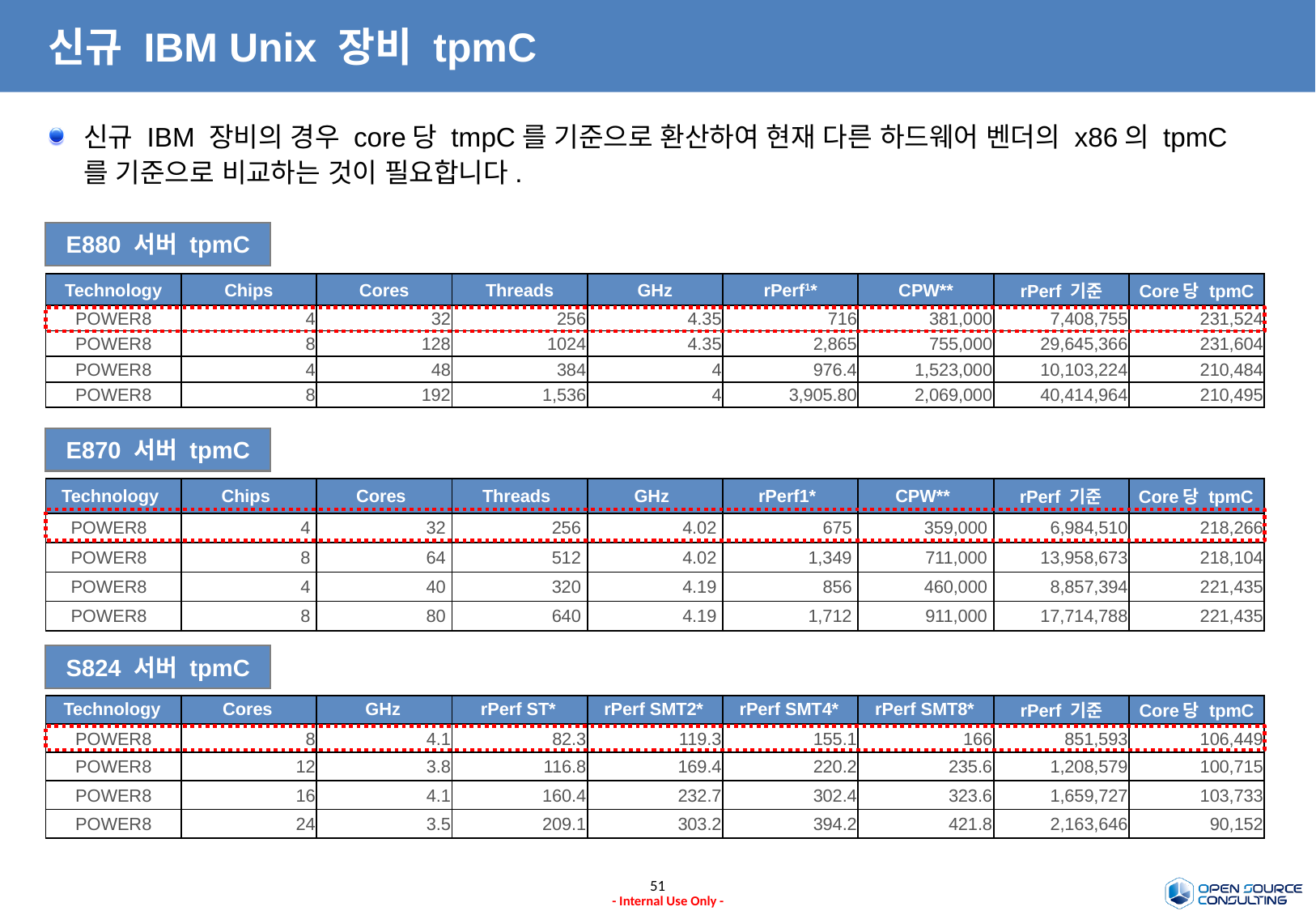

# 신규 IBM Unix 장비 tpmC
신규 IBM 장비의 경우 core당 tmpC를 기준으로 환산하여 현재 다른 하드웨어 벤더의 x86의 tpmC를 기준으로 비교하는 것이 필요합니다.
E880 서버 tpmC
| Technology | Chips | Cores | Threads | GHz | rPerf1\* | CPW\*\* | rPerf 기준 | Core당 tpmC |
| --- | --- | --- | --- | --- | --- | --- | --- | --- |
| POWER8 | 4 | 32 | 256 | 4.35 | 716 | 381,000 | 7,408,755 | 231,524 |
| POWER8 | 8 | 128 | 1024 | 4.35 | 2,865 | 755,000 | 29,645,366 | 231,604 |
| POWER8 | 4 | 48 | 384 | 4 | 976.4 | 1,523,000 | 10,103,224 | 210,484 |
| POWER8 | 8 | 192 | 1,536 | 4 | 3,905.80 | 2,069,000 | 40,414,964 | 210,495 |

E870 서버 tpmC
| Technology | Chips | Cores | Threads | GHz | rPerf1\* | CPW\*\* | rPerf 기준 | Core당 tpmC |
| --- | --- | --- | --- | --- | --- | --- | --- | --- |
| POWER8 | 4 | 32 | 256 | 4.02 | 675 | 359,000 | 6,984,510 | 218,266 |
| POWER8 | 8 | 64 | 512 | 4.02 | 1,349 | 711,000 | 13,958,673 | 218,104 |
| POWER8 | 4 | 40 | 320 | 4.19 | 856 | 460,000 | 8,857,394 | 221,435 |
| POWER8 | 8 | 80 | 640 | 4.19 | 1,712 | 911,000 | 17,714,788 | 221,435 |

S824 서버 tpmC
| Technology | Cores | GHz | rPerf ST\* | rPerf SMT2\* | rPerf SMT4\* | rPerf SMT8\* | rPerf 기준 | Core당 tpmC |
| --- | --- | --- | --- | --- | --- | --- | --- | --- |
| POWER8 | 8 | 4.1 | 82.3 | 119.3 | 155.1 | 166 | 851,593 | 106,449 |
| POWER8 | 12 | 3.8 | 116.8 | 169.4 | 220.2 | 235.6 | 1,208,579 | 100,715 |
| POWER8 | 16 | 4.1 | 160.4 | 232.7 | 302.4 | 323.6 | 1,659,727 | 103,733 |
| POWER8 | 24 | 3.5 | 209.1 | 303.2 | 394.2 | 421.8 | 2,163,646 | 90,152 |